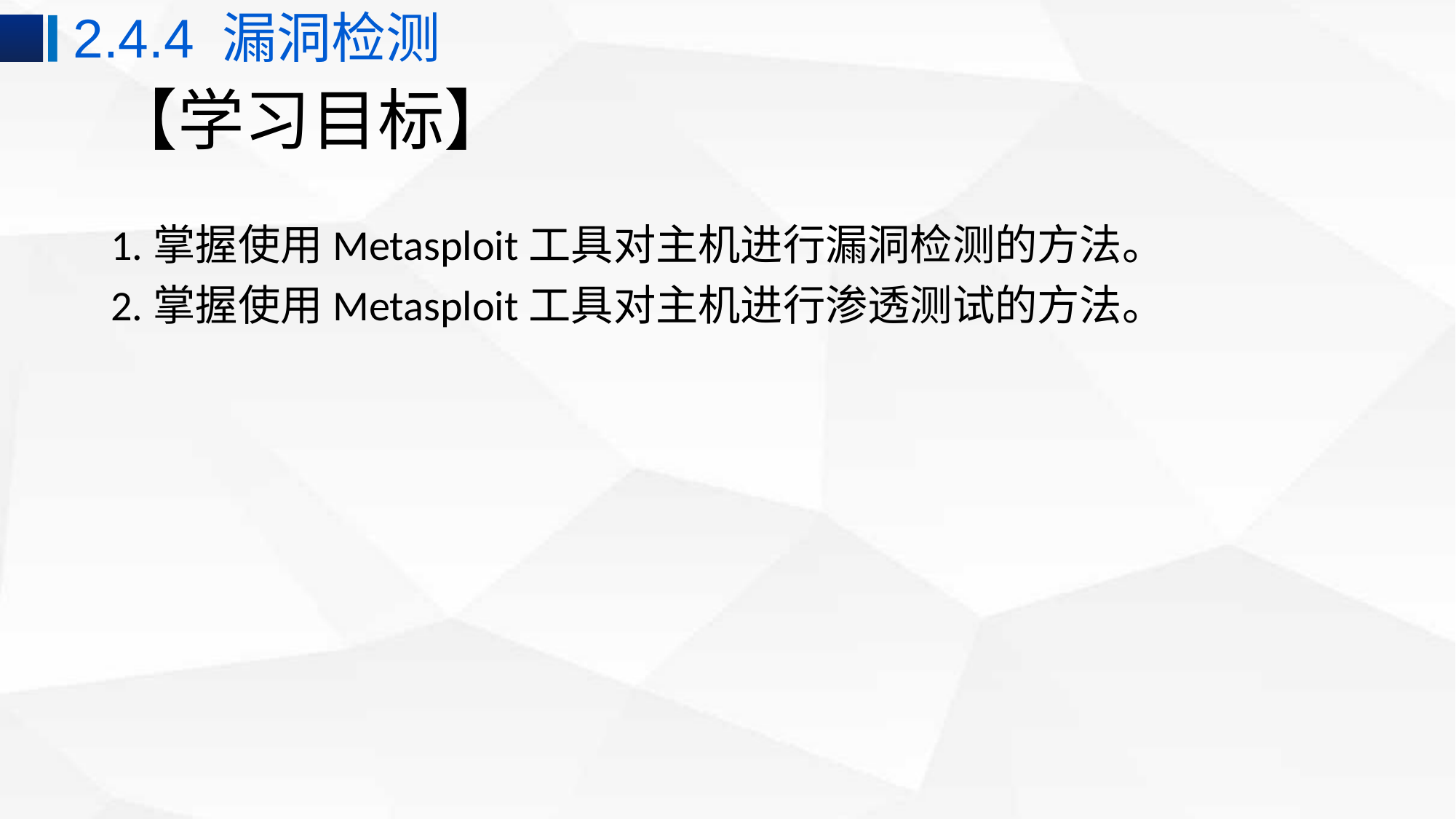

2.4.4 漏洞检测

# 【学习目标】
1.掌握使用Metasploit工具对主机进行漏洞检测的方法。
2.掌握使用Metasploit工具对主机进行渗透测试的方法。